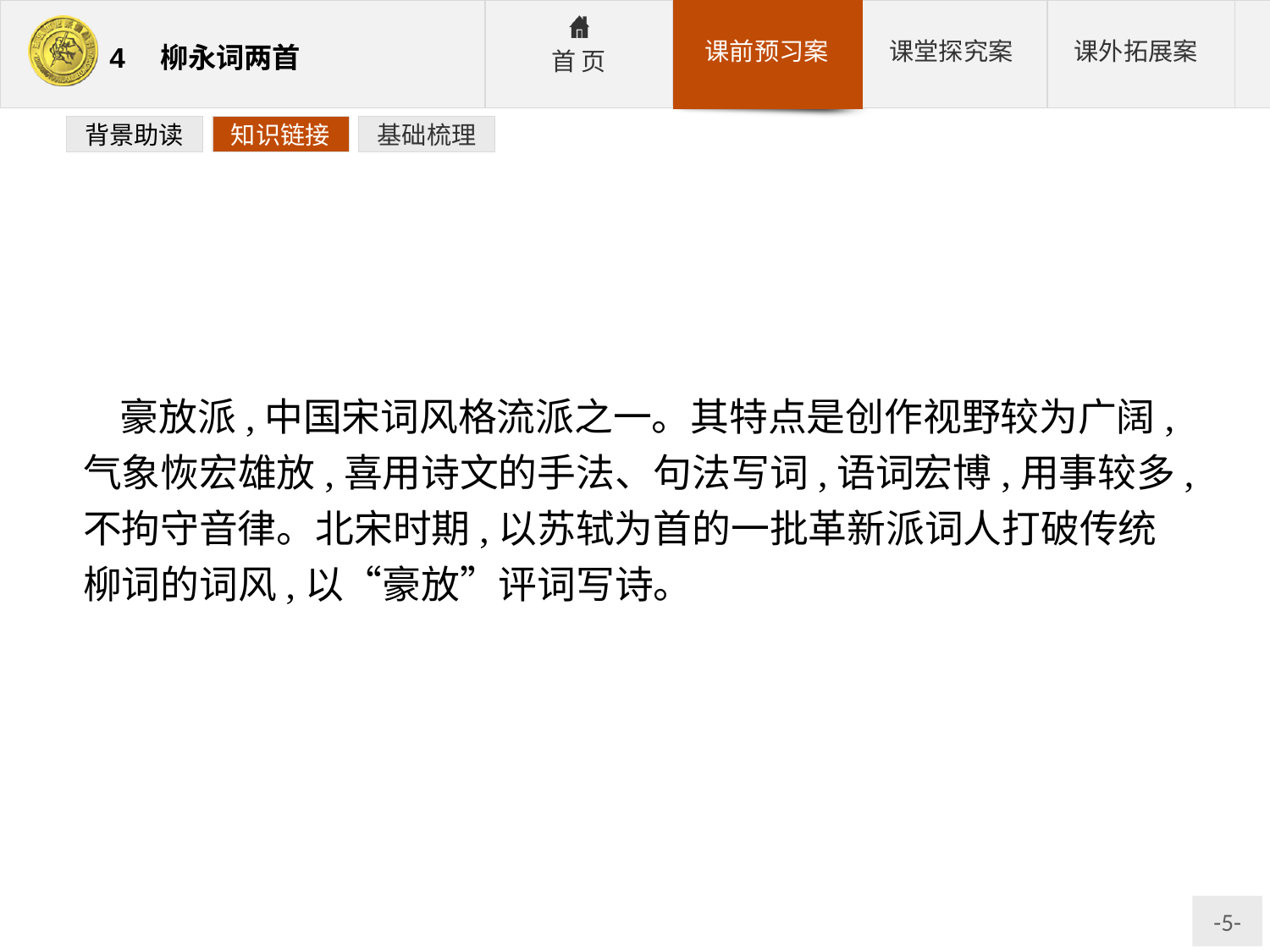

背景助读
知识链接
基础梳理
豪放派,中国宋词风格流派之一。其特点是创作视野较为广阔,气象恢宏雄放,喜用诗文的手法、句法写词,语词宏博,用事较多,不拘守音律。北宋时期,以苏轼为首的一批革新派词人打破传统柳词的词风,以“豪放”评词写诗。